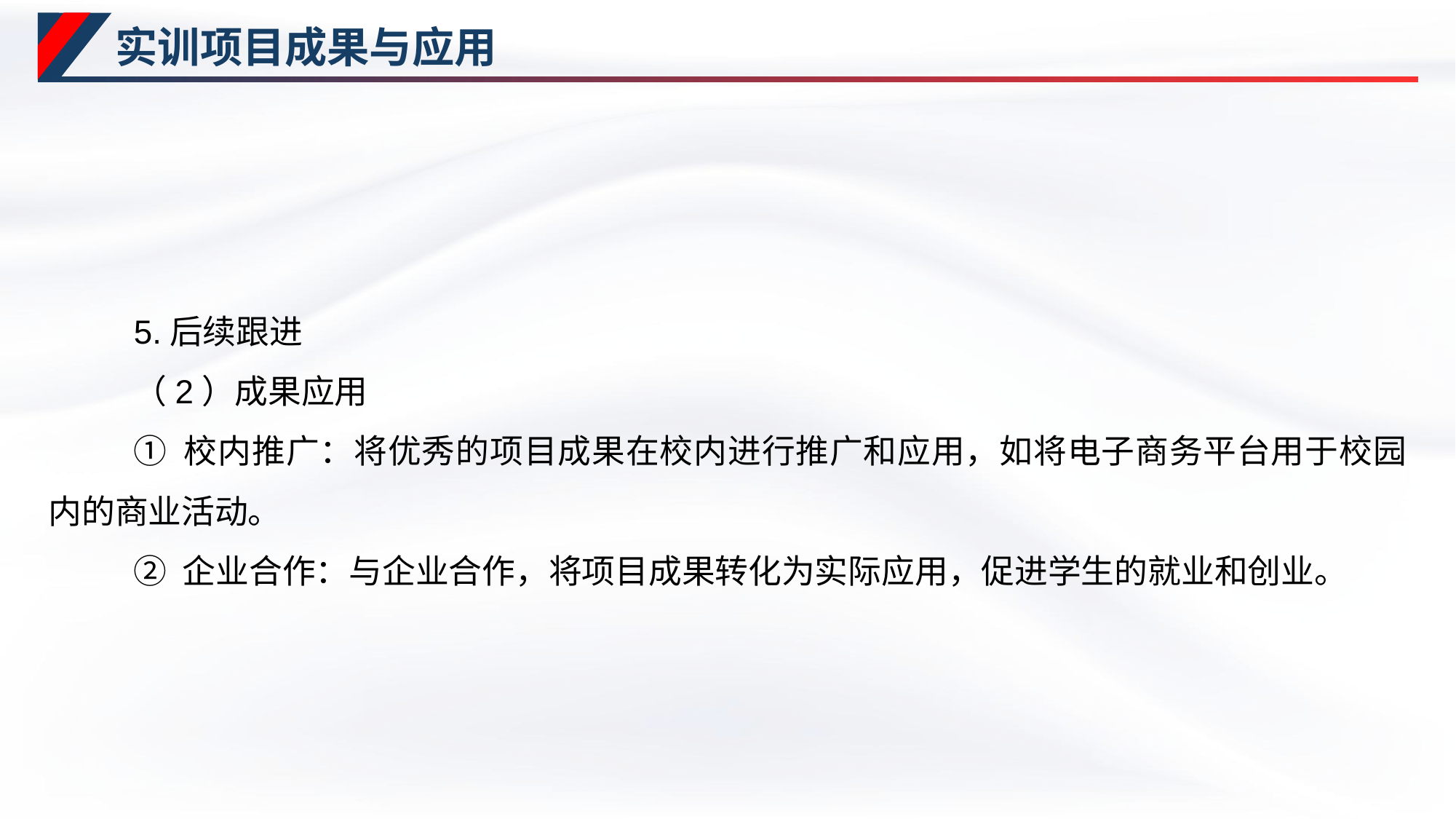

# 实训项目成果与应用
5.后续跟进
（2）成果应用
① 校内推广：将优秀的项目成果在校内进行推广和应用，如将电子商务平台用于校园内的商业活动。
② 企业合作：与企业合作，将项目成果转化为实际应用，促进学生的就业和创业。